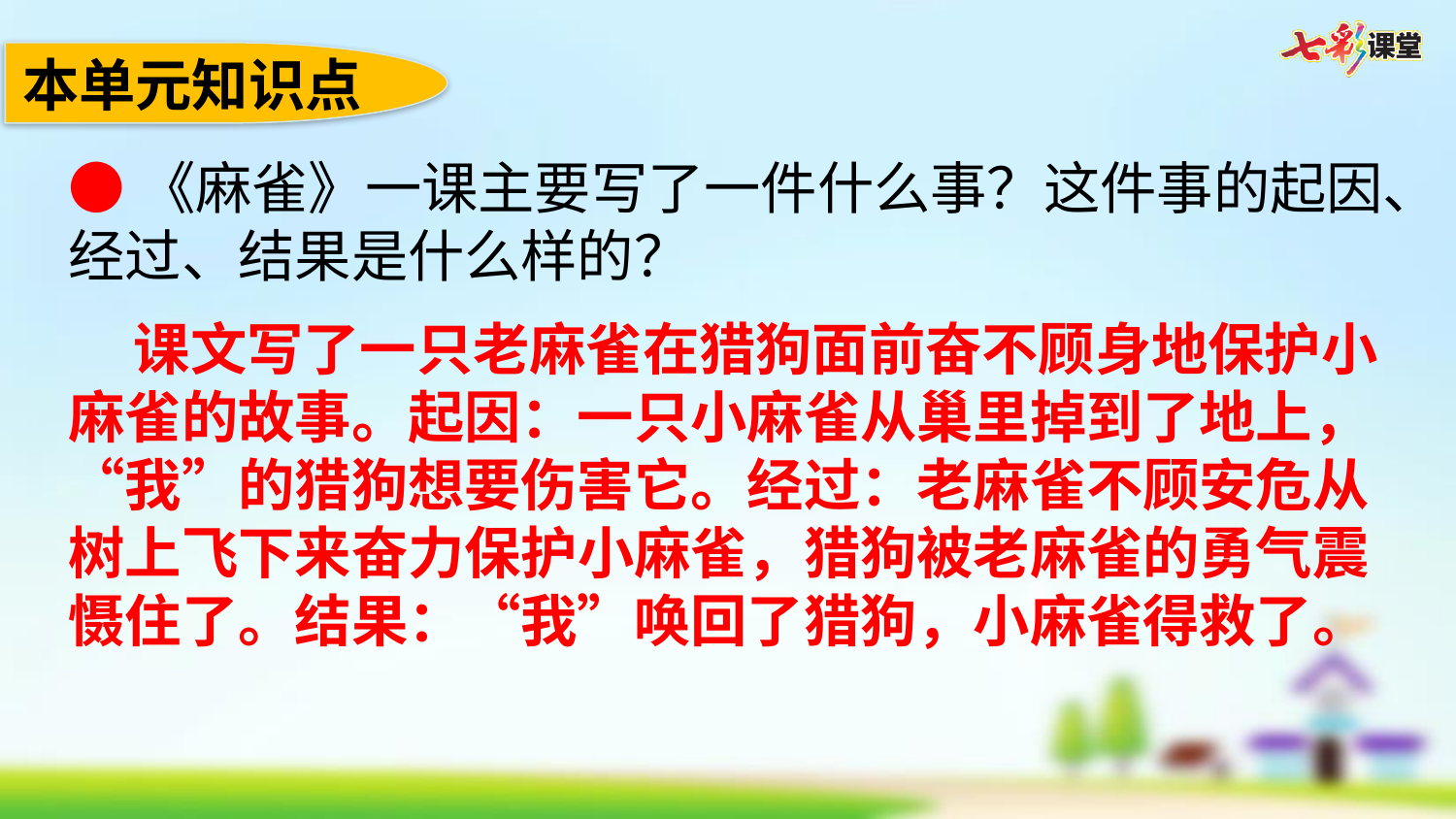

本单元知识点
●《麻雀》一课主要写了一件什么事？这件事的起因、经过、结果是什么样的？
    课文写了一只老麻雀在猎狗面前奋不顾身地保护小麻雀的故事。起因：一只小麻雀从巢里掉到了地上，“我”的猎狗想要伤害它。经过：老麻雀不顾安危从树上飞下来奋力保护小麻雀，猎狗被老麻雀的勇气震慑住了。结果：“我”唤回了猎狗，小麻雀得救了。